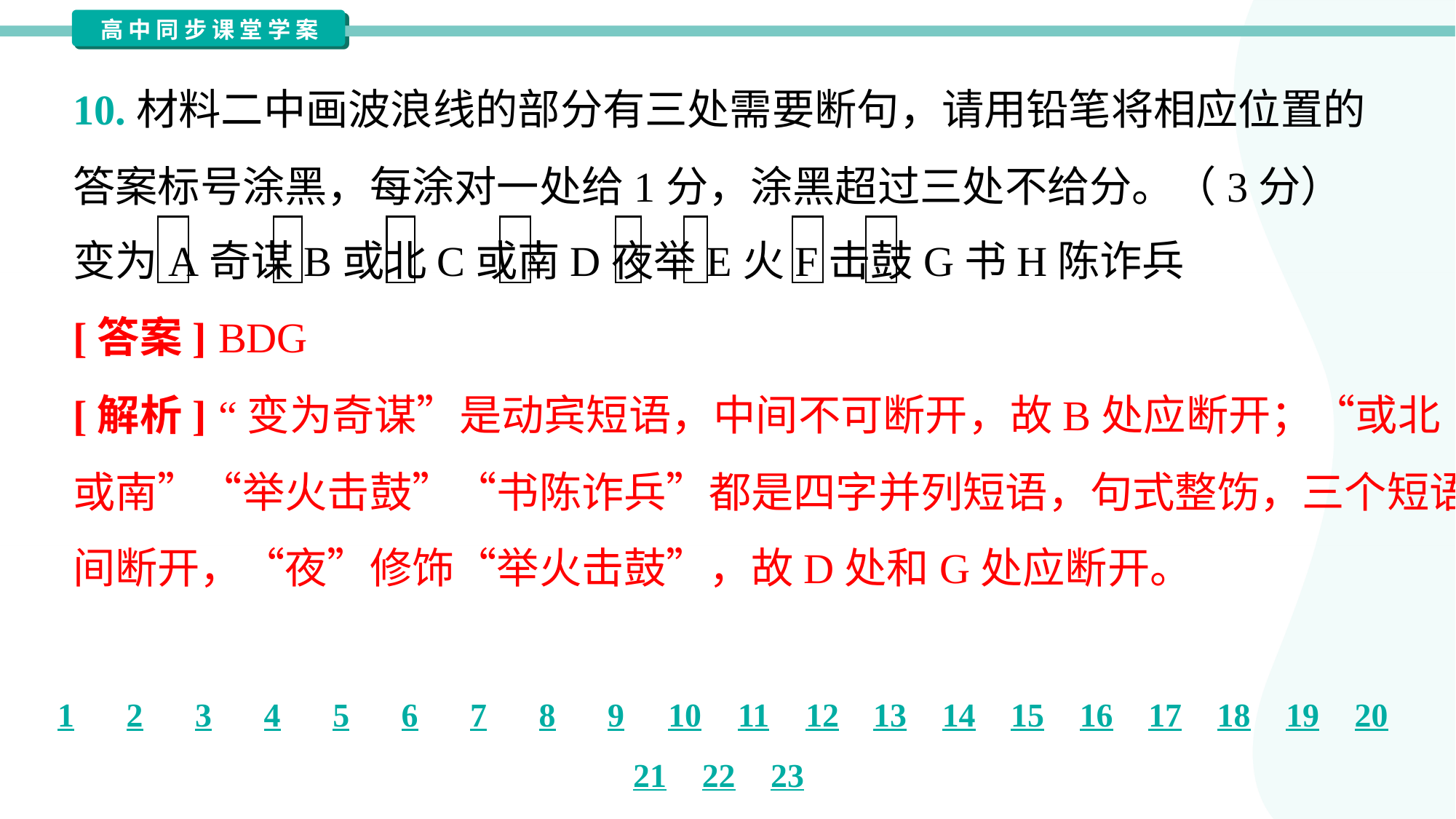

10.材料二中画波浪线的部分有三处需要断句，请用铅笔将相应位置的
答案标号涂黑，每涂对一处给1分，涂黑超过三处不给分。（3分）
变为A奇谋B或北C或南D夜举E火F击鼓G书H陈诈兵

[答案] BDG
[解析] “变为奇谋”是动宾短语，中间不可断开，故B处应断开；“或北
或南”“举火击鼓”“书陈诈兵”都是四字并列短语，句式整饬，三个短语
间断开，“夜”修饰“举火击鼓”，故D处和G处应断开。